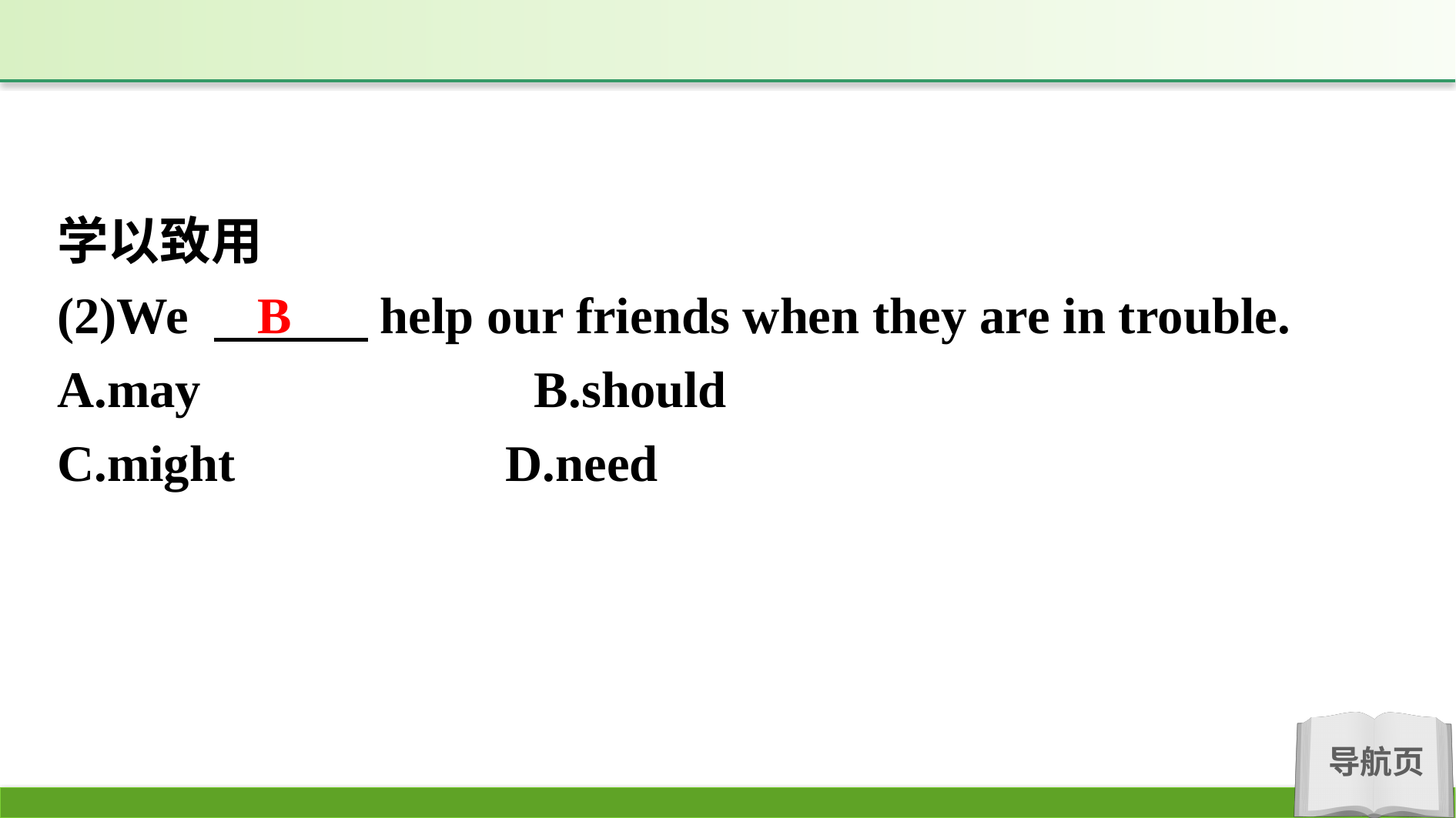

学以致用
(2)We 　　　help our friends when they are in trouble.
A.may　　　　　　B.should
C.might		    D.need
B